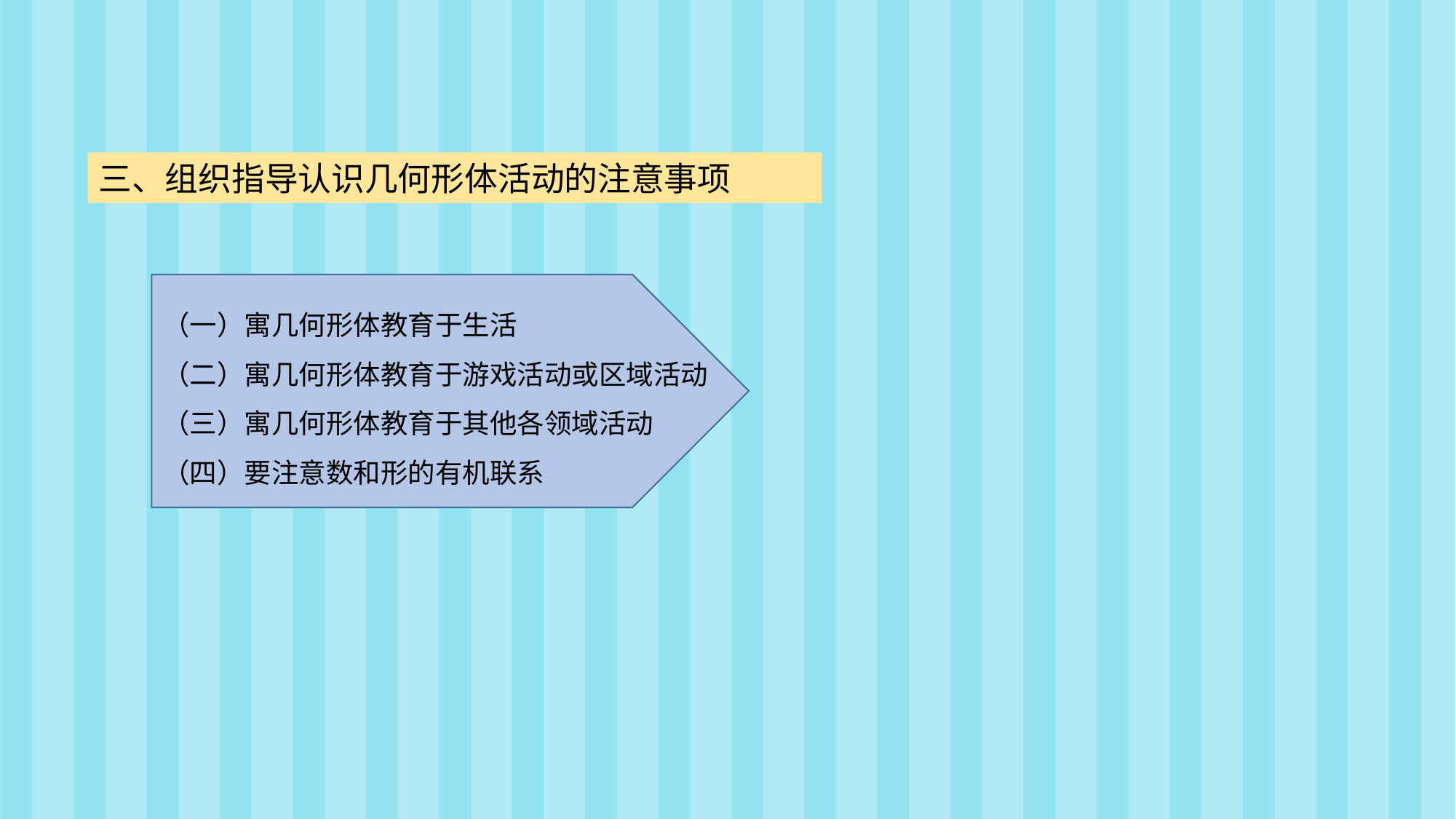

三、组织指导认识几何形体活动的注意事项

（一）寓几何形体教育于生活
（二）寓几何形体教育于游戏活动或区域活动
（三）寓几何形体教育于其他各领域活动
（四）要注意数和形的有机联系